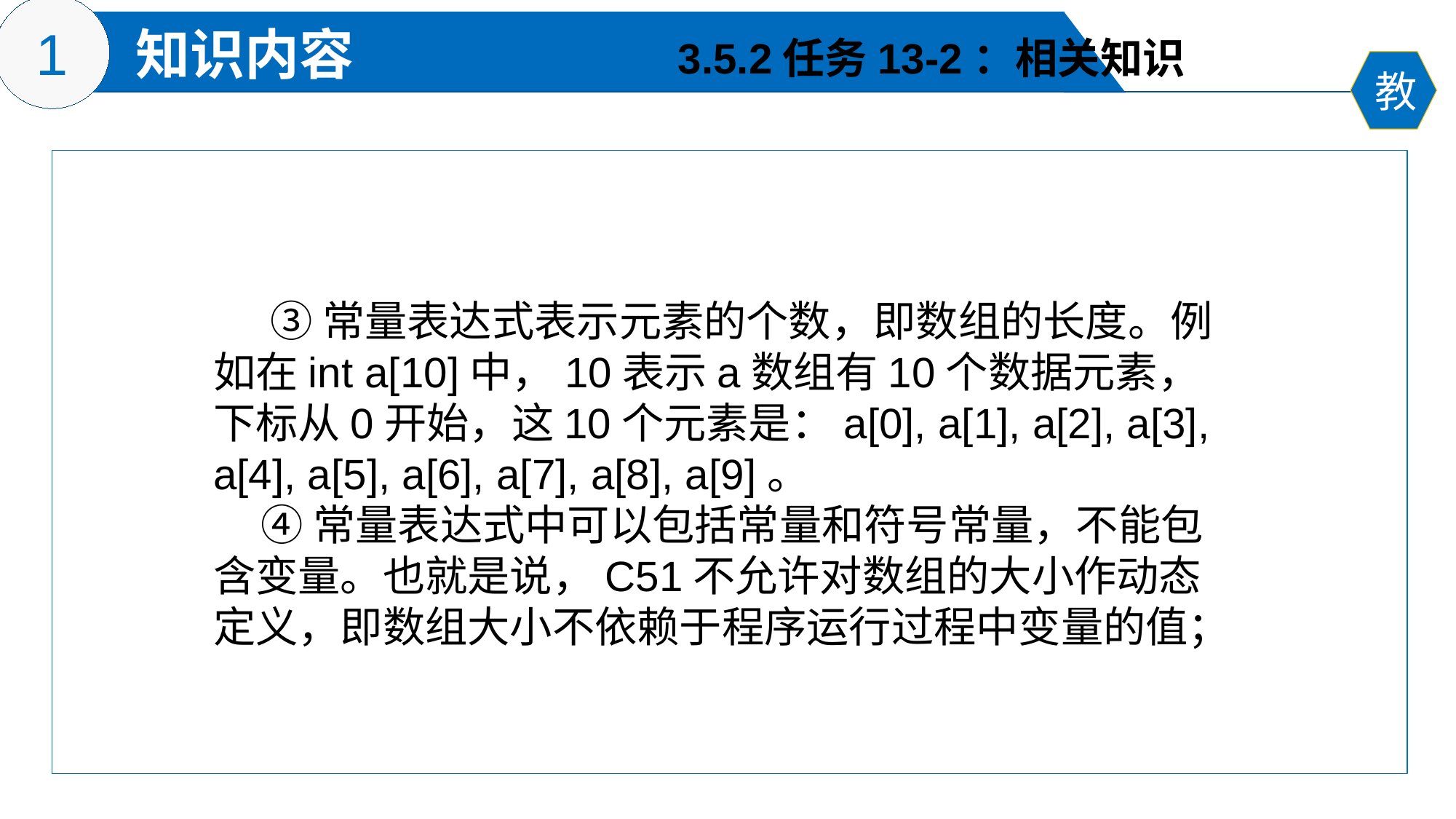

3.5.2任务13-2：相关知识
      ③常量表达式表示元素的个数，即数组的长度。例如在int a[10]中，10表示a数组有10个数据元素，下标从0开始，这10个元素是：a[0], a[1], a[2], a[3], a[4], a[5], a[6], a[7], a[8], a[9]。
     ④常量表达式中可以包括常量和符号常量，不能包含变量。也就是说，C51不允许对数组的大小作动态定义，即数组大小不依赖于程序运行过程中变量的值；